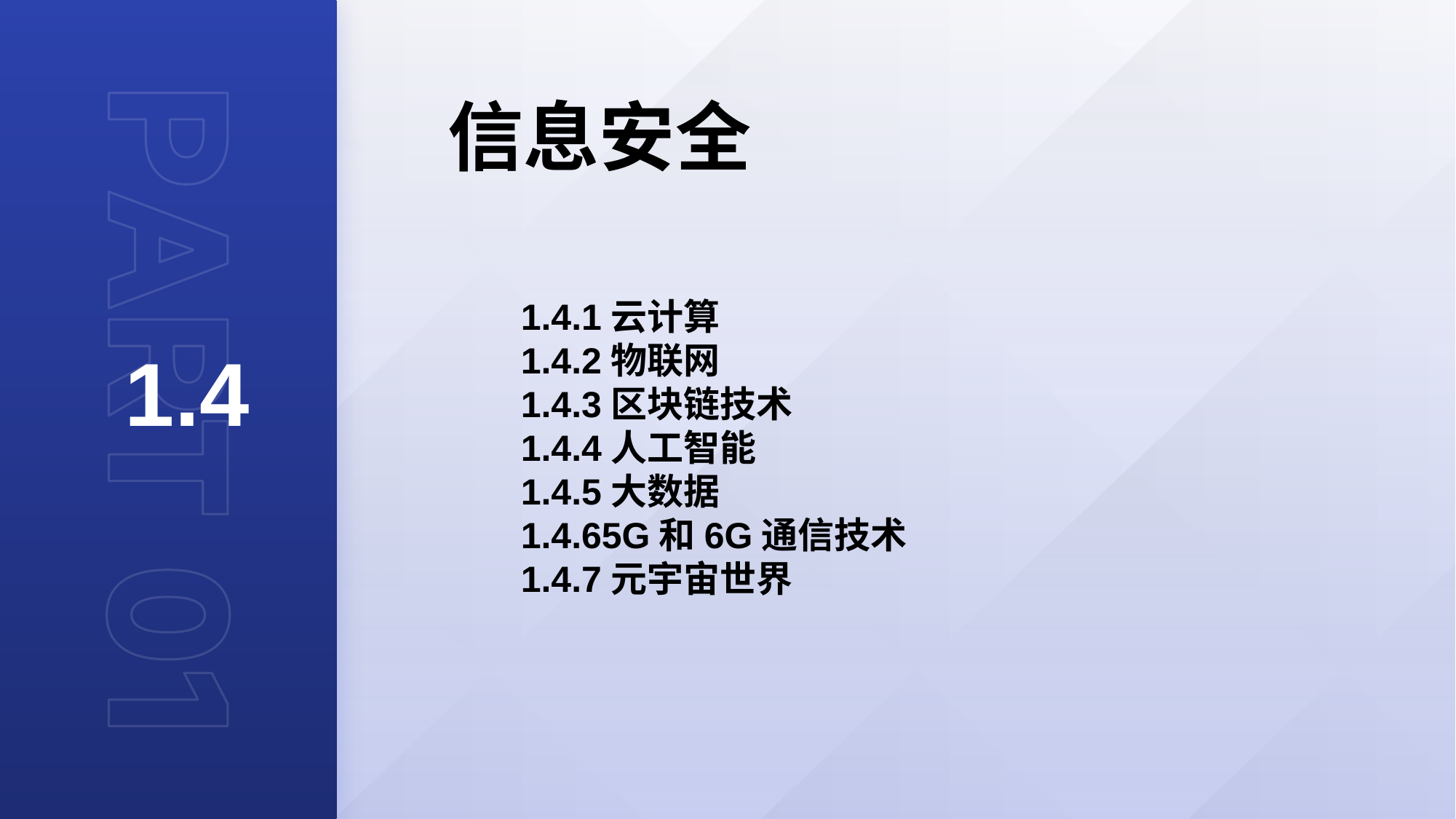

信息安全
1.4
1.4.1云计算
1.4.2物联网
1.4.3区块链技术
1.4.4人工智能
1.4.5大数据
1.4.65G和6G通信技术
1.4.7元宇宙世界